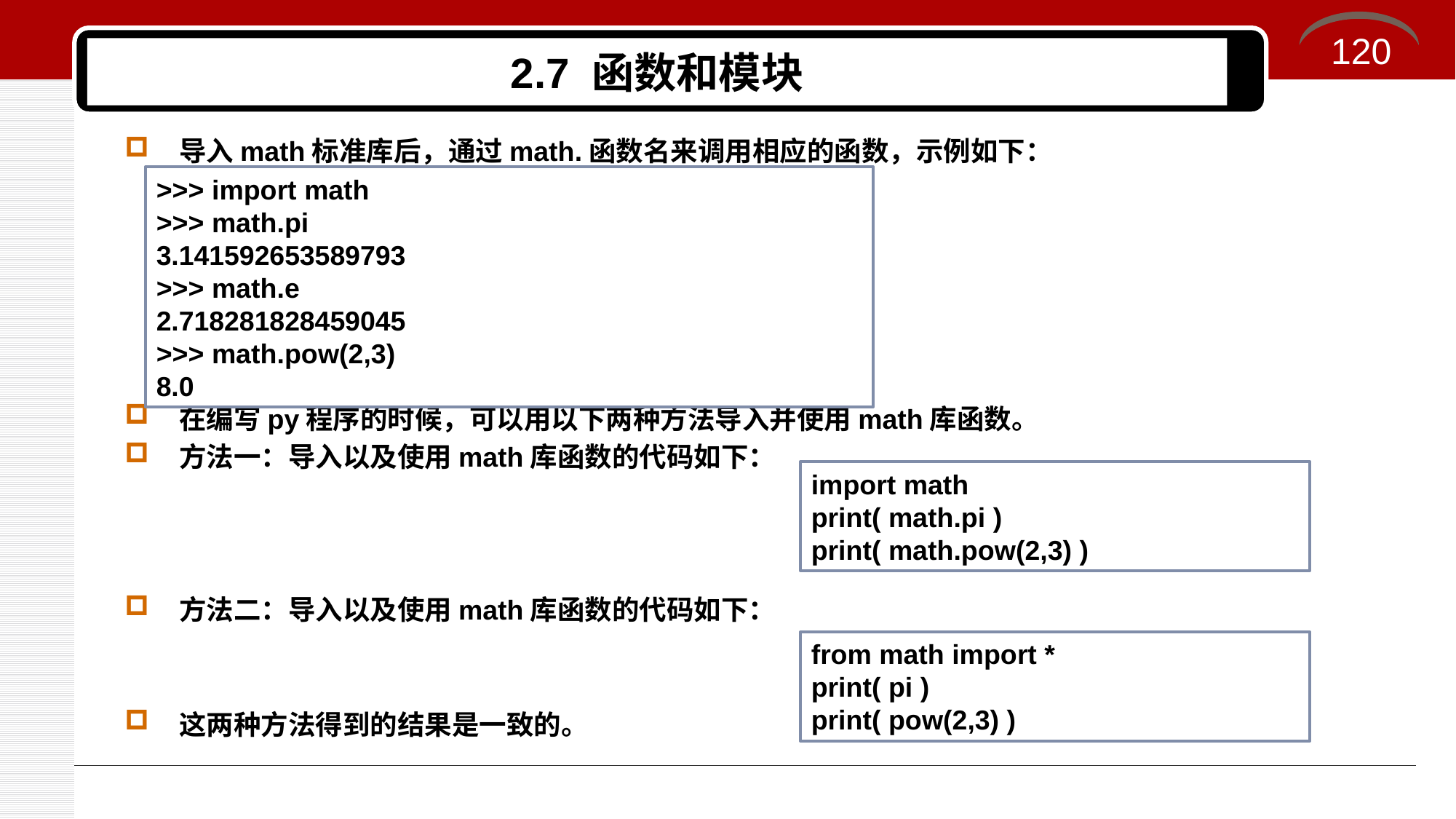

120
# 2.7 函数和模块
导入math标准库后，通过math.函数名来调用相应的函数，示例如下：

在编写py程序的时候，可以用以下两种方法导入并使用math库函数。
方法一：导入以及使用math库函数的代码如下：

方法二：导入以及使用math库函数的代码如下：

这两种方法得到的结果是一致的。

>>> import math
>>> math.pi
3.141592653589793
>>> math.e
2.718281828459045
>>> math.pow(2,3)
8.0
import math
print( math.pi )
print( math.pow(2,3) )
from math import *
print( pi )
print( pow(2,3) )